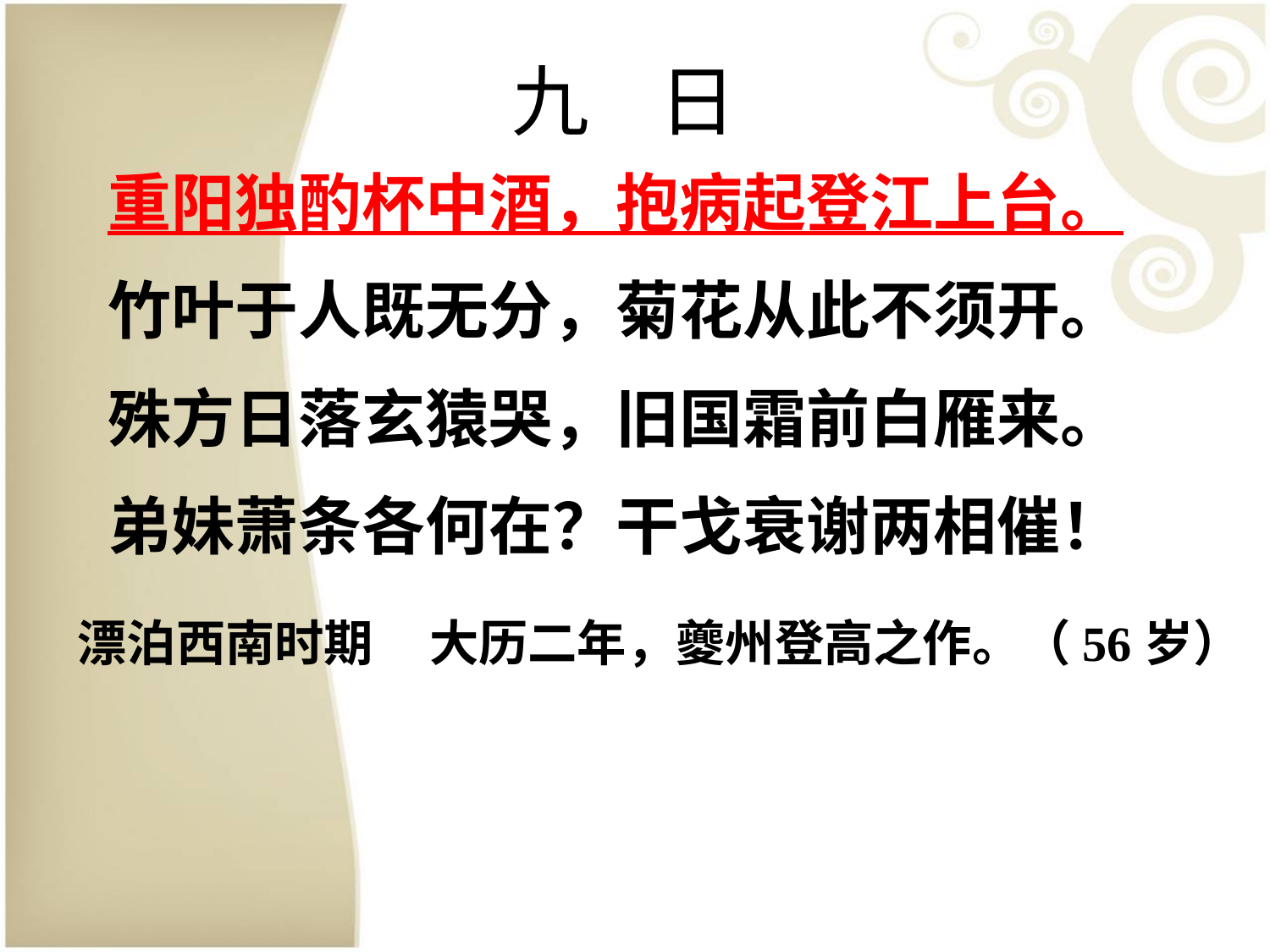

九    日
重阳独酌杯中酒，抱病起登江上台。
竹叶于人既无分，菊花从此不须开。
殊方日落玄猿哭，旧国霜前白雁来。
弟妹萧条各何在？干戈衰谢两相催！
漂泊西南时期     大历二年，夔州登高之作。（56岁）